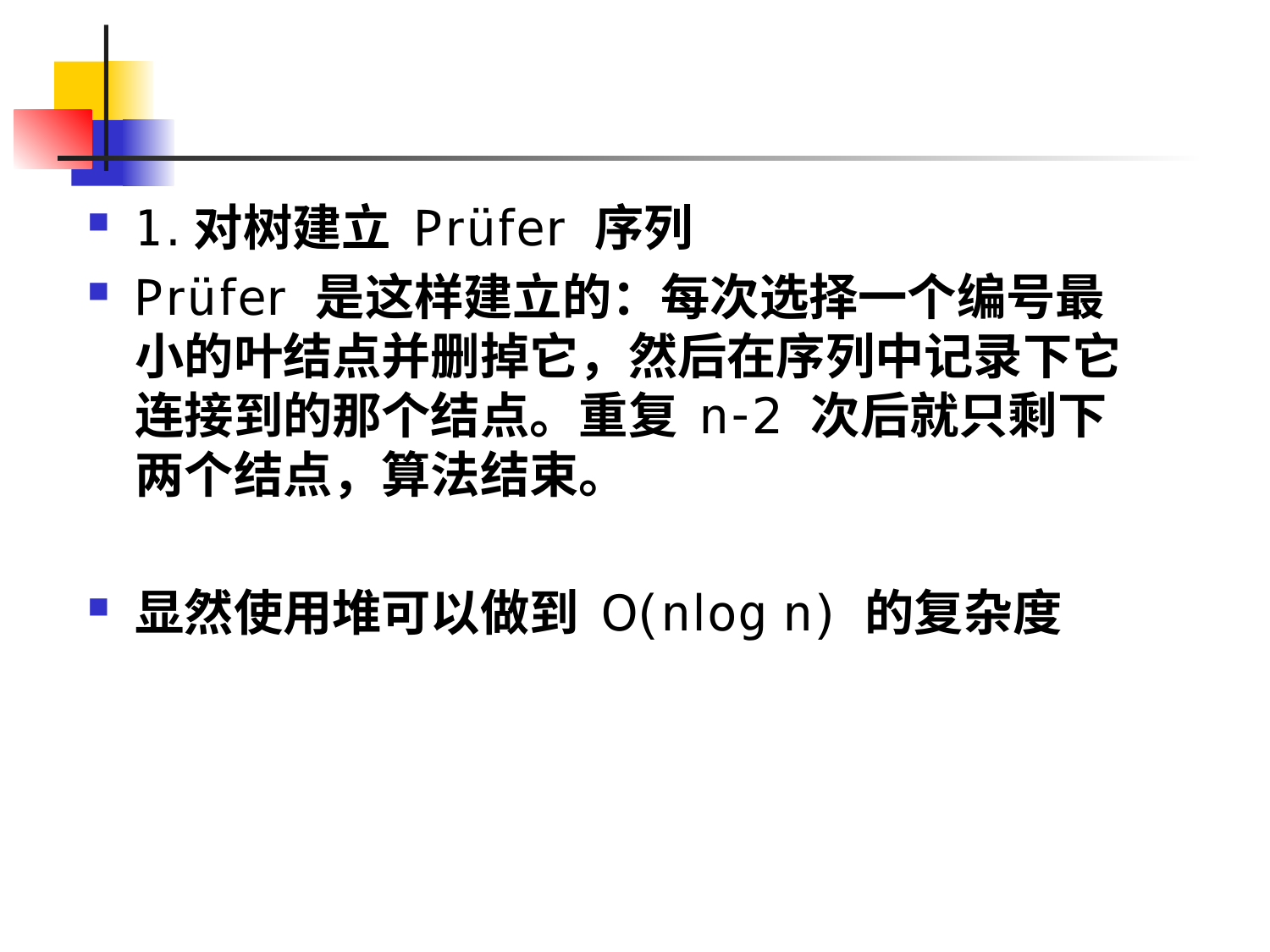

#
1.对树建立 Prüfer 序列
Prüfer 是这样建立的：每次选择一个编号最小的叶结点并删掉它，然后在序列中记录下它连接到的那个结点。重复 n-2 次后就只剩下两个结点，算法结束。

显然使用堆可以做到 O(nlog n) 的复杂度

9